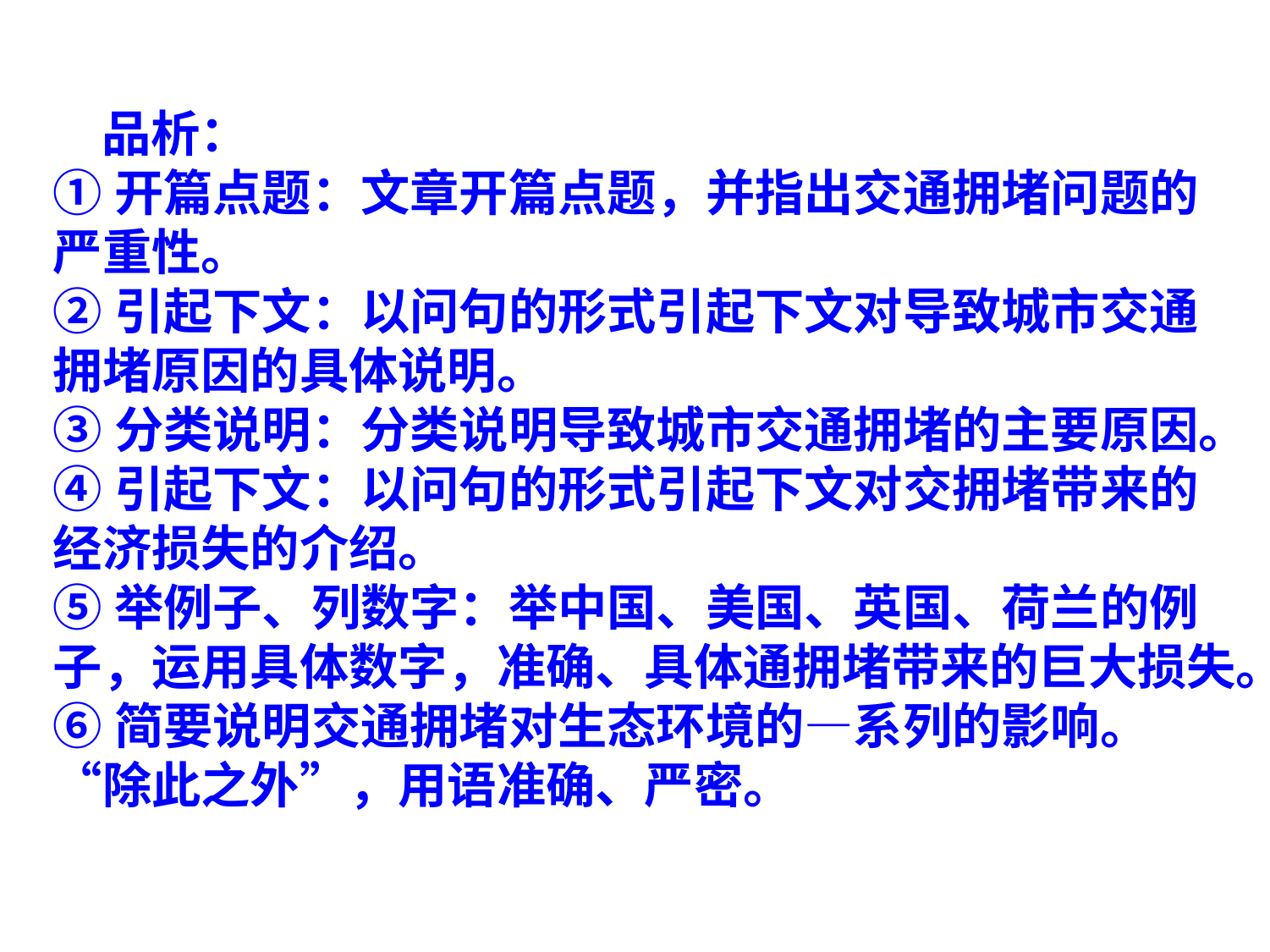

品析：
①开篇点题：文章开篇点题，并指出交通拥堵问题的严重性。
②引起下文：以问句的形式引起下文对导致城市交通拥堵原因的具体说明。
③分类说明：分类说明导致城市交通拥堵的主要原因。
④引起下文：以问句的形式引起下文对交拥堵带来的经济损失的介绍。
⑤举例子、列数字：举中国、美国、英国、荷兰的例子，运用具体数字，准确、具体通拥堵带来的巨大损失。
⑥简要说明交通拥堵对生态环境的—系列的影响。“除此之外”，用语准确、严密。